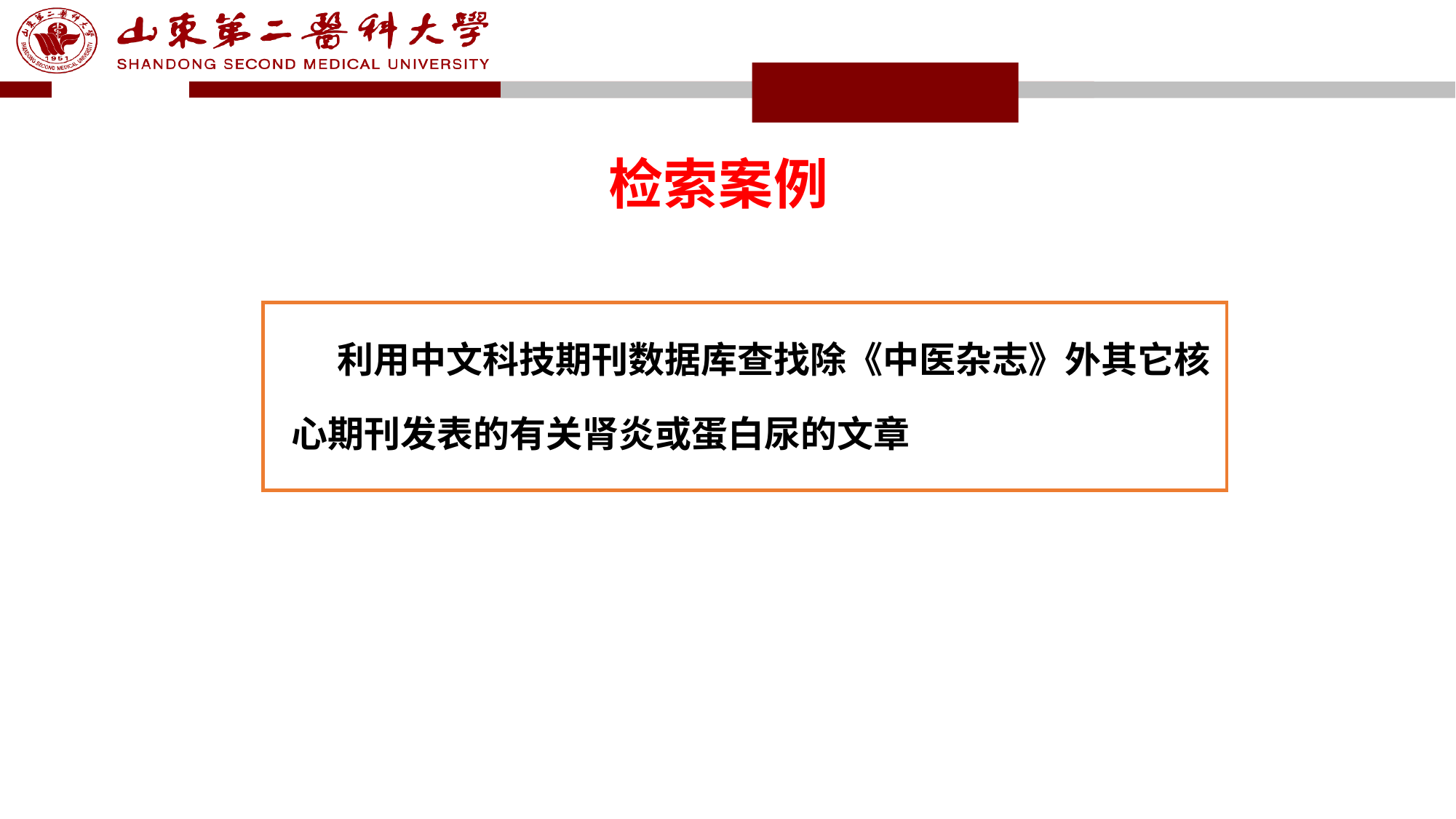

# 检索案例
       利用中文科技期刊数据库查找除《中医杂志》外其它核心期刊发表的有关肾炎或蛋白尿的文章